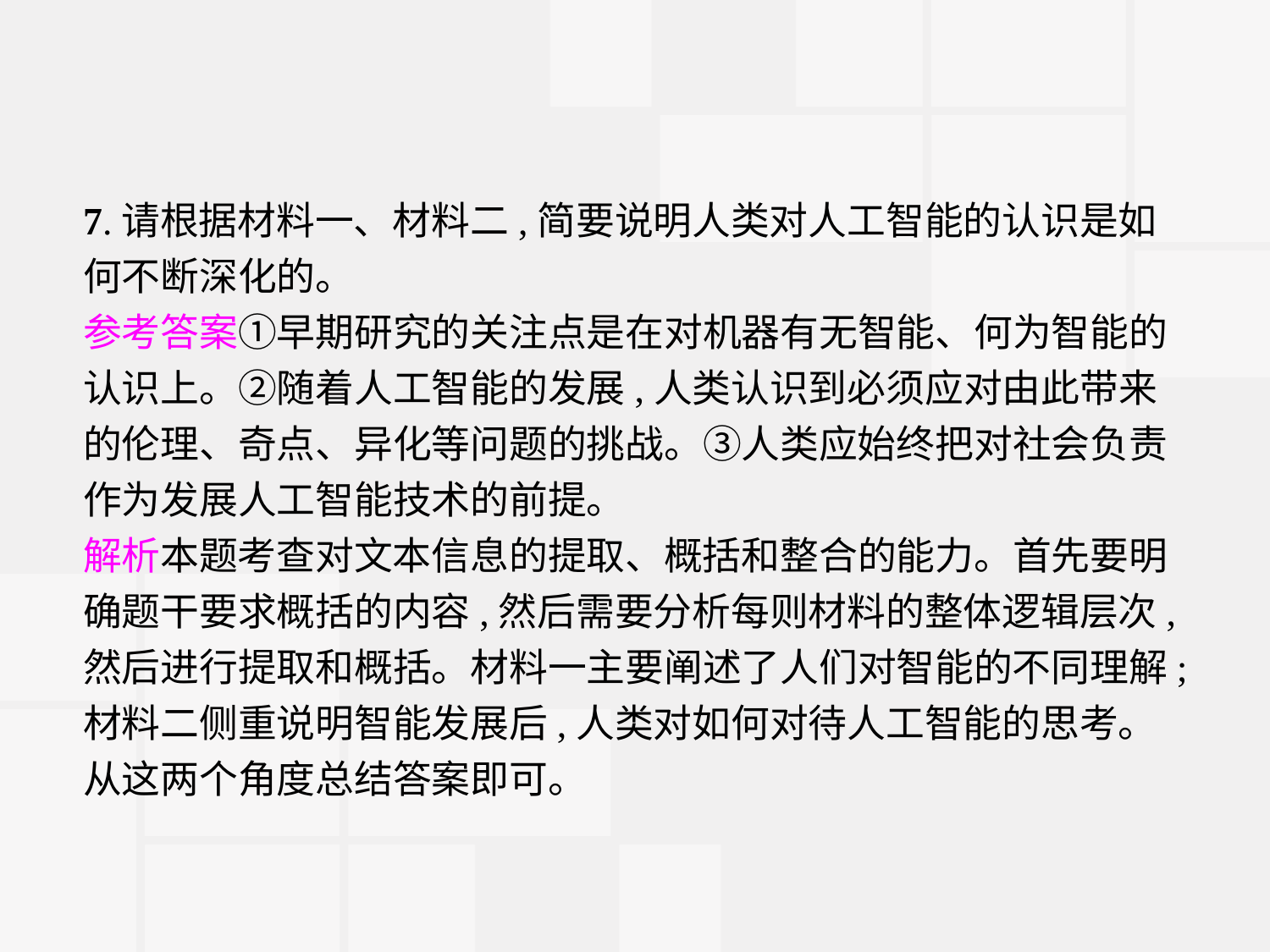

7.请根据材料一、材料二,简要说明人类对人工智能的认识是如何不断深化的。
参考答案①早期研究的关注点是在对机器有无智能、何为智能的认识上。②随着人工智能的发展,人类认识到必须应对由此带来的伦理、奇点、异化等问题的挑战。③人类应始终把对社会负责作为发展人工智能技术的前提。
解析本题考查对文本信息的提取、概括和整合的能力。首先要明确题干要求概括的内容,然后需要分析每则材料的整体逻辑层次,然后进行提取和概括。材料一主要阐述了人们对智能的不同理解;材料二侧重说明智能发展后,人类对如何对待人工智能的思考。从这两个角度总结答案即可。